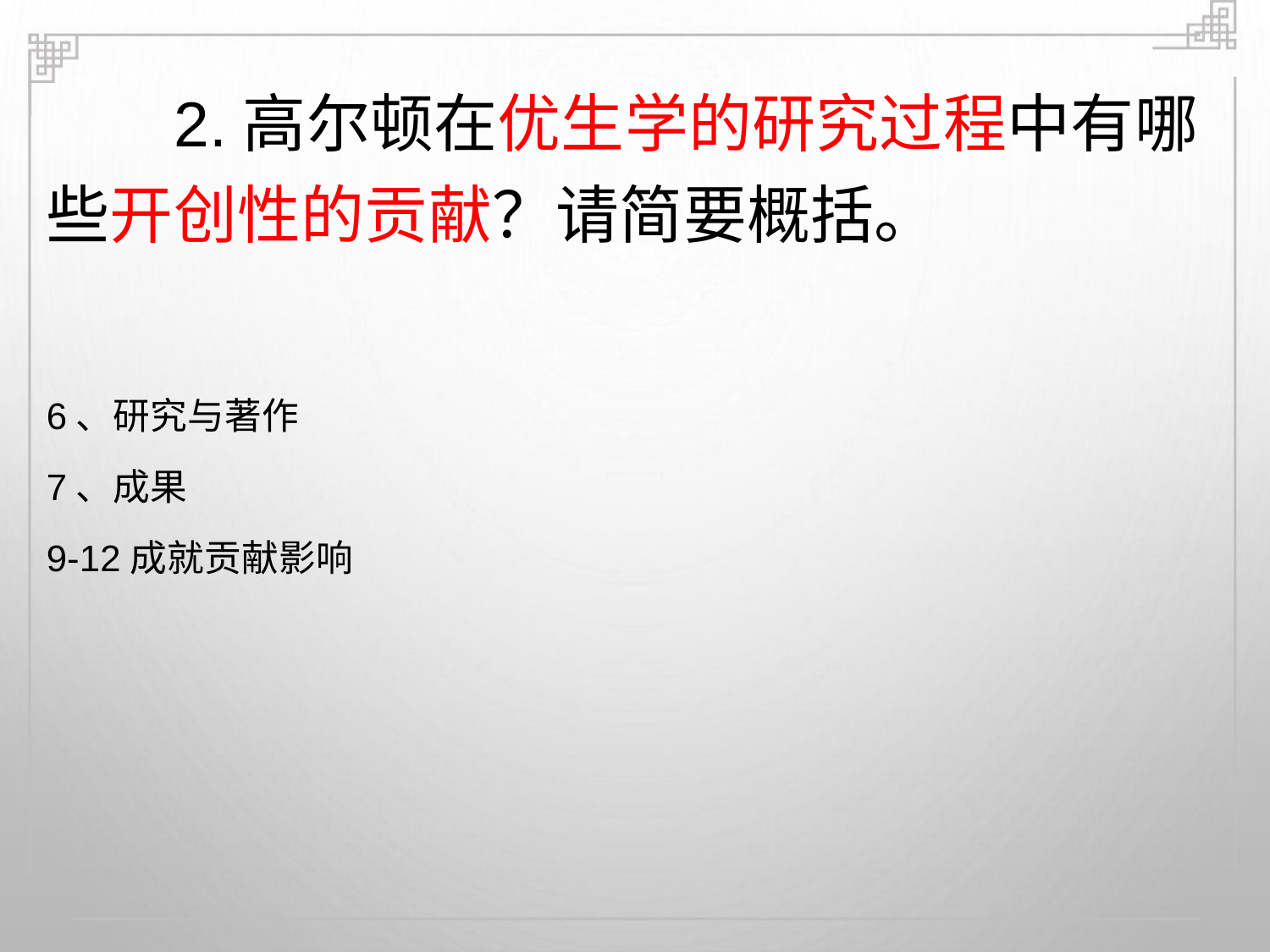

2.高尔顿在优生学的研究过程中有哪
些开创性的贡献？请简要概括。
6、研究与著作
7、成果
9-12成就贡献影响